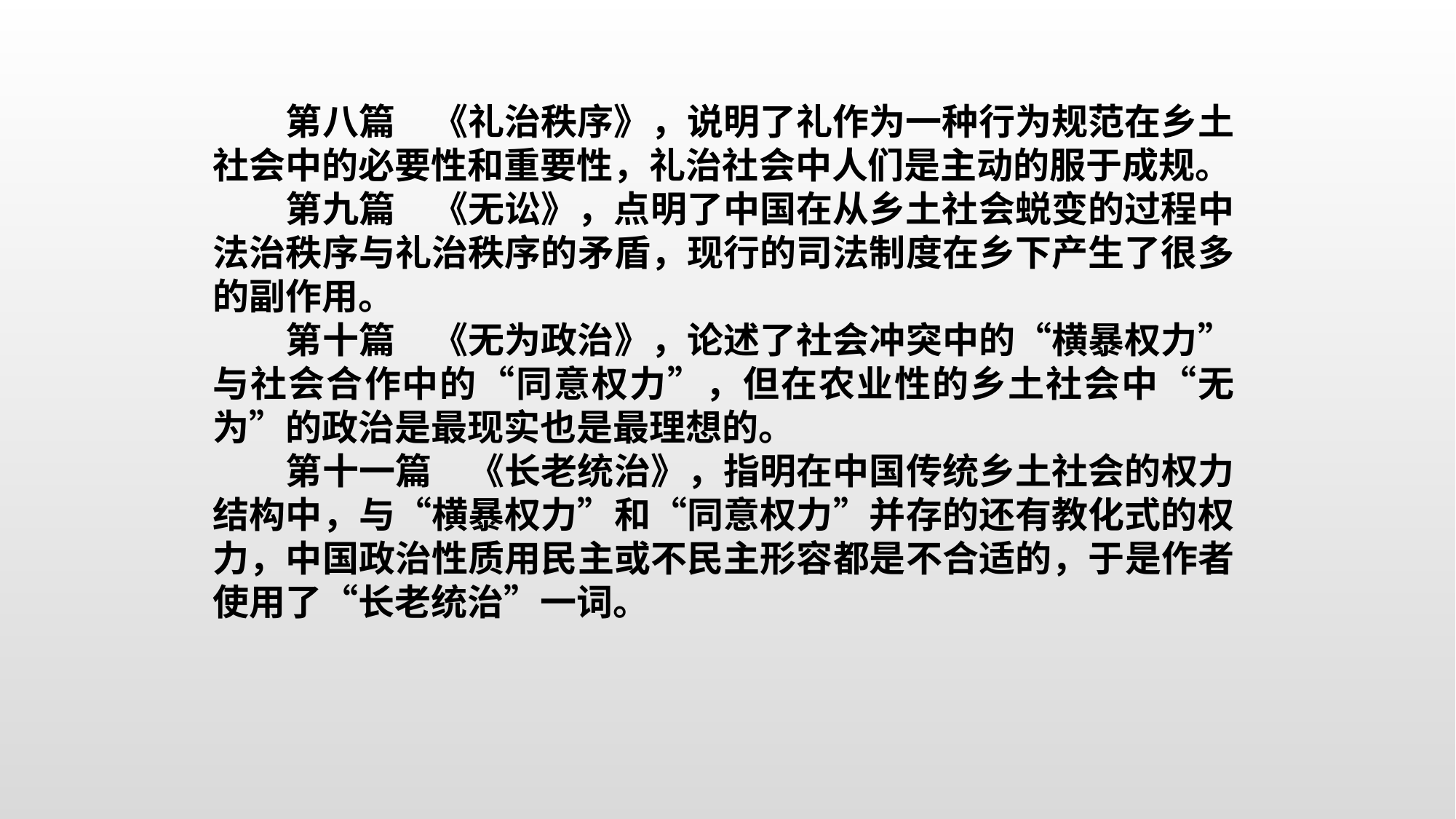

第八篇　《礼治秩序》，说明了礼作为一种行为规范在乡土社会中的必要性和重要性，礼治社会中人们是主动的服于成规。
第九篇　《无讼》，点明了中国在从乡土社会蜕变的过程中法治秩序与礼治秩序的矛盾，现行的司法制度在乡下产生了很多的副作用。
第十篇　《无为政治》，论述了社会冲突中的“横暴权力”与社会合作中的“同意权力”，但在农业性的乡土社会中“无为”的政治是最现实也是最理想的。
第十一篇　《长老统治》，指明在中国传统乡土社会的权力结构中，与“横暴权力”和“同意权力”并存的还有教化式的权力，中国政治性质用民主或不民主形容都是不合适的，于是作者使用了“长老统治”一词。